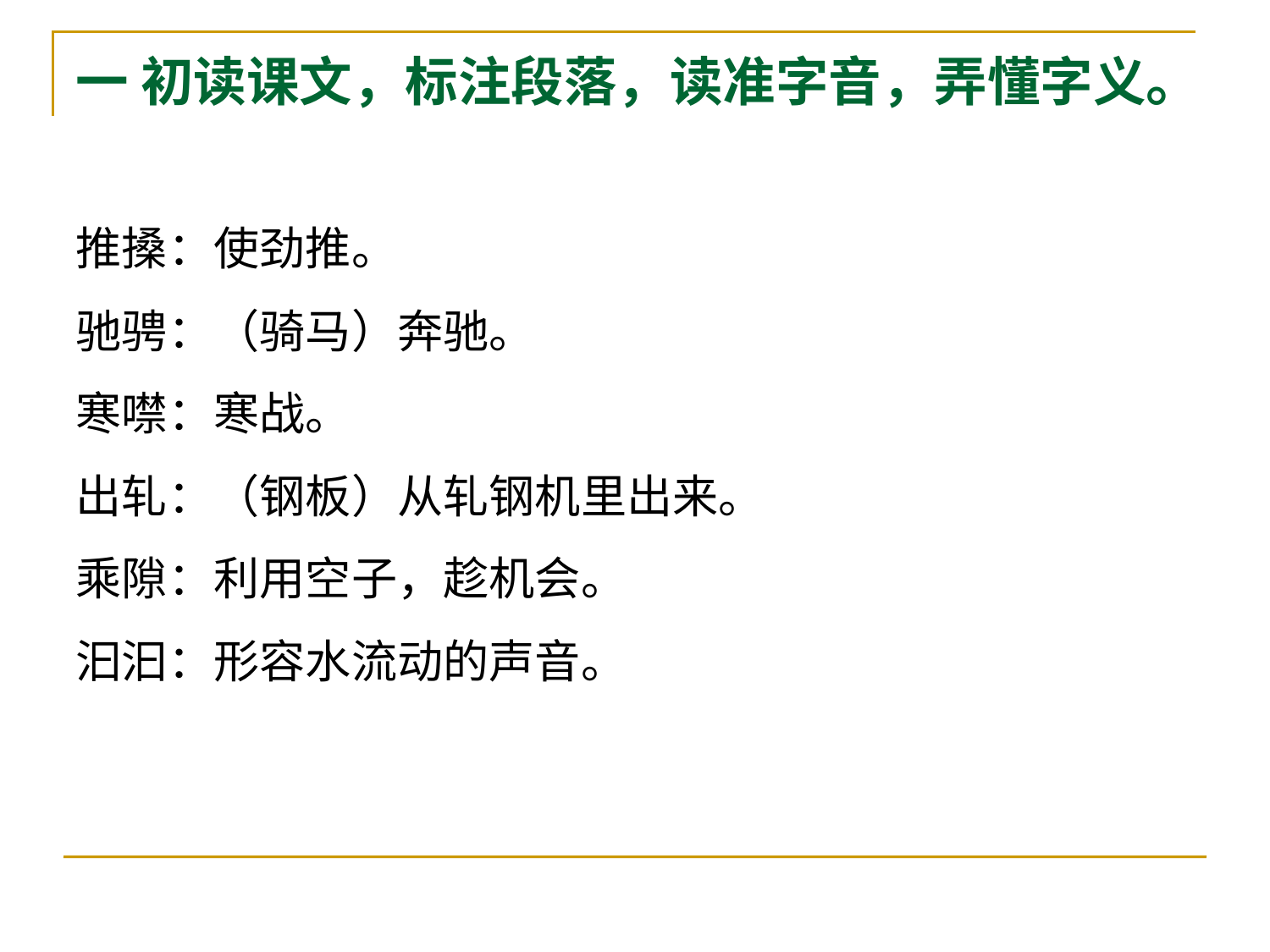

# 一 初读课文，标注段落，读准字音，弄懂字义。
推搡：使劲推。
驰骋：（骑马）奔驰。
寒噤：寒战。
出轧：（钢板）从轧钢机里出来。
乘隙：利用空子，趁机会。
汩汩：形容水流动的声音。